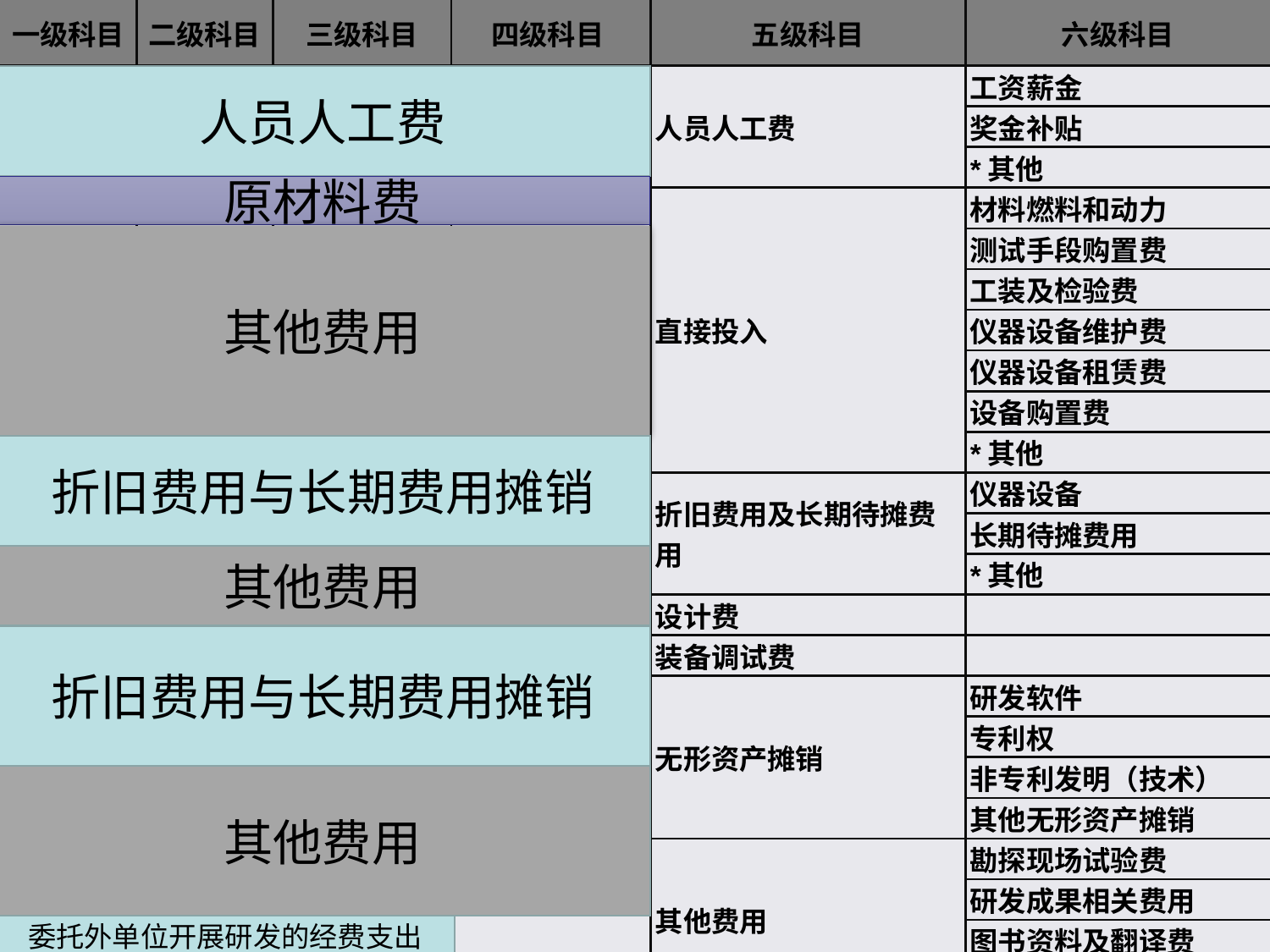

| 一级科目 | 二级科目 | 三级科目 | 四级科目 | 五级科目 | 六级科目 |
| --- | --- | --- | --- | --- | --- |
| 研发支出 | \*\*研发项目 | 费用化支出与资本化支出 | 1、自行开发　　　　　　　　2、合作开发　　　　　　　　3、集中开发 | 人员人工费 | 工资薪金 |
|  |  |  |  |  | 奖金补贴 |
|  |  |  |  |  | \*其他 |
|  |  |  |  | 直接投入 | 材料燃料和动力 |
|  |  |  |  |  | 测试手段购置费 |
|  |  |  |  |  | 工装及检验费 |
|  |  |  |  |  | 仪器设备维护费 |
|  |  |  |  |  | 仪器设备租赁费 |
|  |  |  |  |  | 设备购置费 |
|  |  |  |  |  | \*其他 |
|  |  |  |  | 折旧费用及长期待摊费用 | 仪器设备 |
|  |  |  |  |  | 长期待摊费用 |
|  |  |  |  |  | \*其他 |
|  |  |  |  | 设计费 |  |
|  |  |  |  | 装备调试费 |  |
|  |  |  |  | 无形资产摊销 | 研发软件 |
|  |  |  |  |  | 专利权 |
|  |  |  |  |  | 非专利发明（技术） |
|  |  |  |  |  | 其他无形资产摊销 |
|  |  |  |  | 其他费用 | 勘探现场试验费 |
|  |  |  |  |  | 研发成果相关费用 |
|  |  |  |  |  | 图书资料及翻译费 |
|  |  |  |  |  | \*其他 |
|  |  |  | 4、委托开发 |  |  |
# 研发经费情况
人员人工费
原材料费
其他费用
折旧费用与长期费用摊销
其他费用
折旧费用与长期费用摊销
其他费用
42
委托外单位开展研发的经费支出